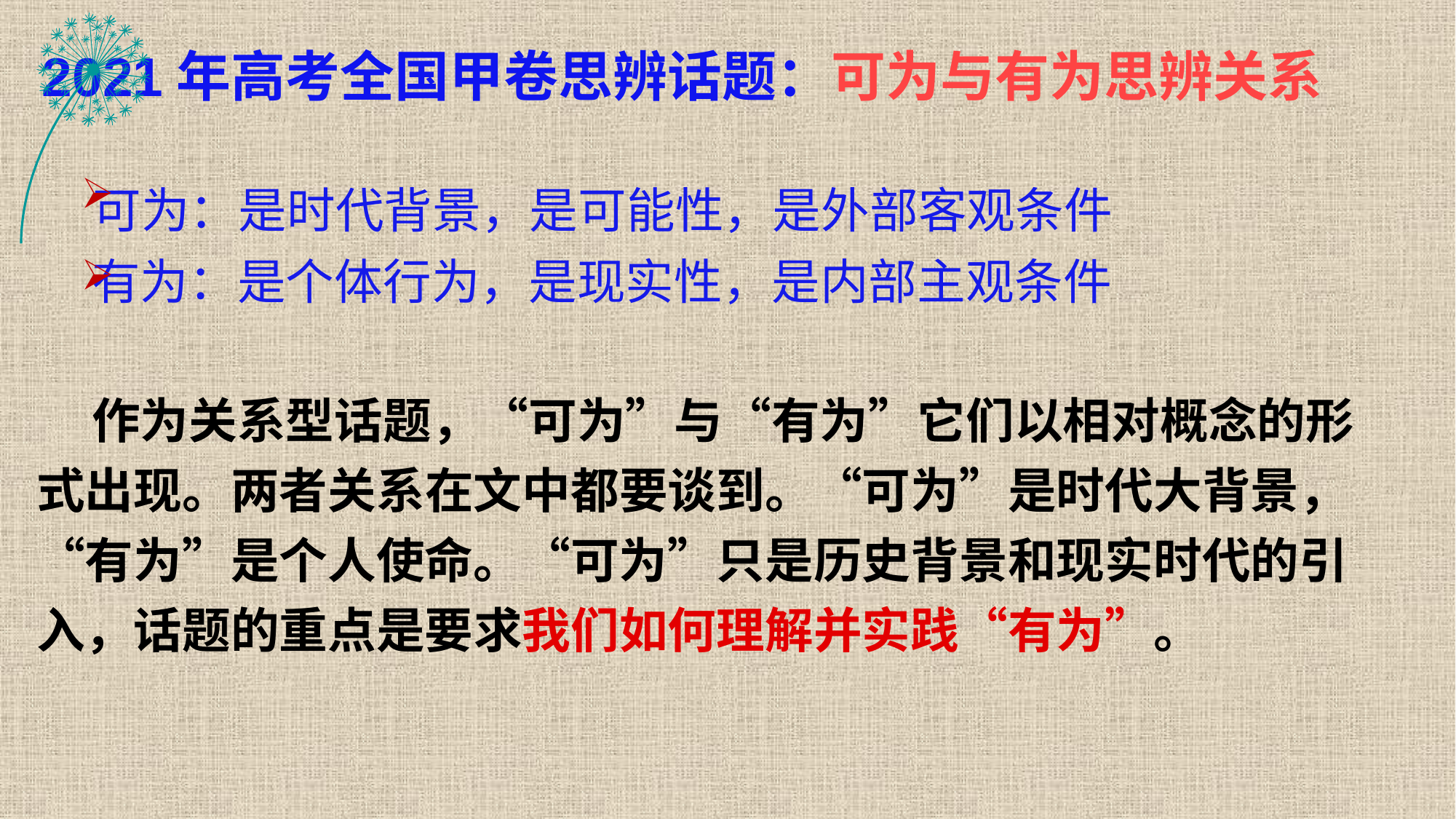

2021年高考全国甲卷思辨话题：可为与有为思辨关系

    可为：是时代背景，是可能性，是外部客观条件
    有为：是个体行为，是现实性，是内部主观条件

    作为关系型话题，“可为”与“有为”它们以相对概念的形式出现。两者关系在文中都要谈到。“可为”是时代大背景，“有为”是个人使命。“可为”只是历史背景和现实时代的引入，话题的重点是要求我们如何理解并实践“有为”。

91